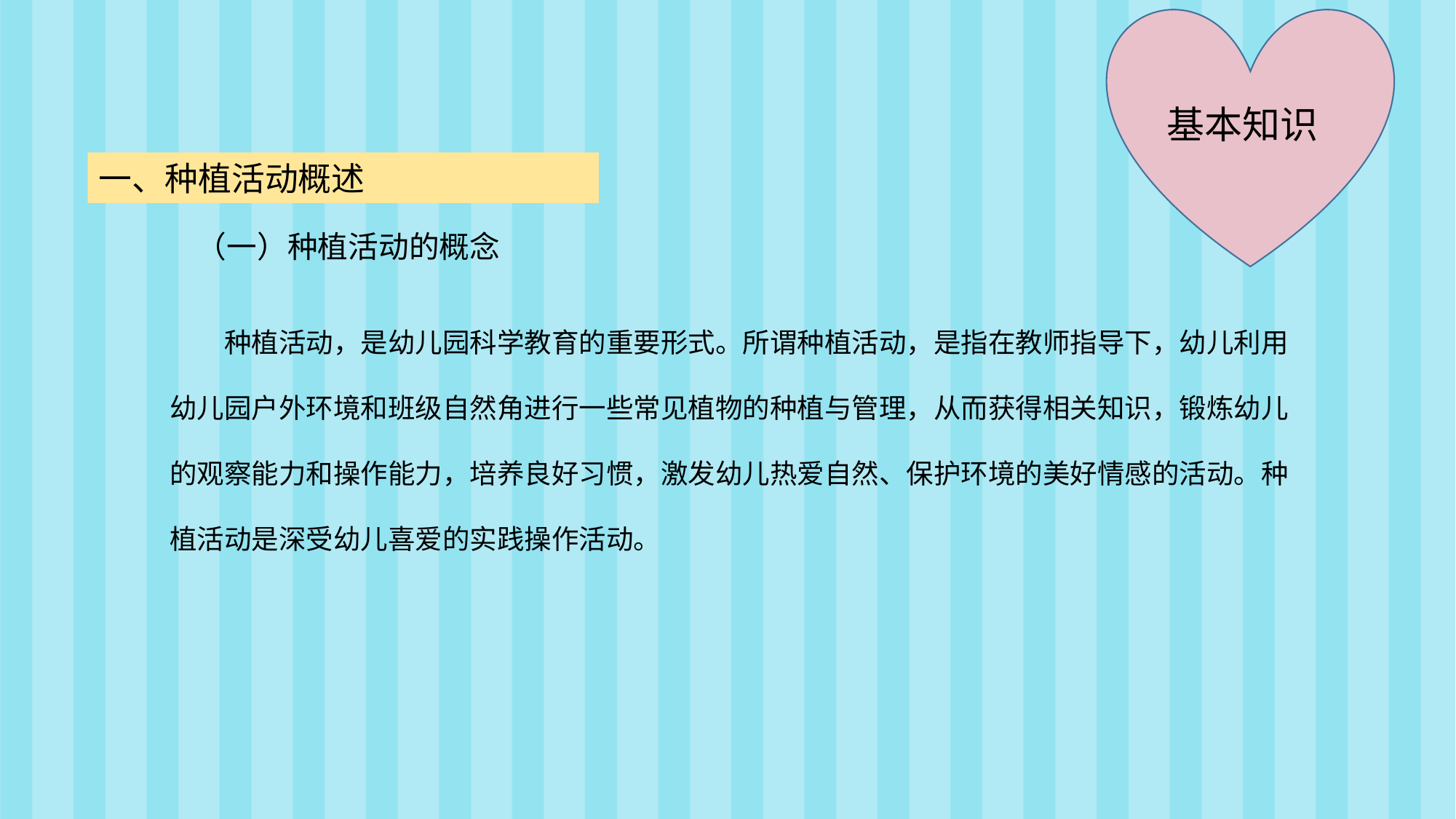

基本知识
一、种植活动概述
（一）种植活动的概念
种植活动，是幼儿园科学教育的重要形式。所谓种植活动，是指在教师指导下，幼儿利用
幼儿园户外环境和班级自然角进行一些常见植物的种植与管理，从而获得相关知识，锻炼幼儿
的观察能力和操作能力，培养良好习惯，激发幼儿热爱自然、保护环境的美好情感的活动。种
植活动是深受幼儿喜爱的实践操作活动。